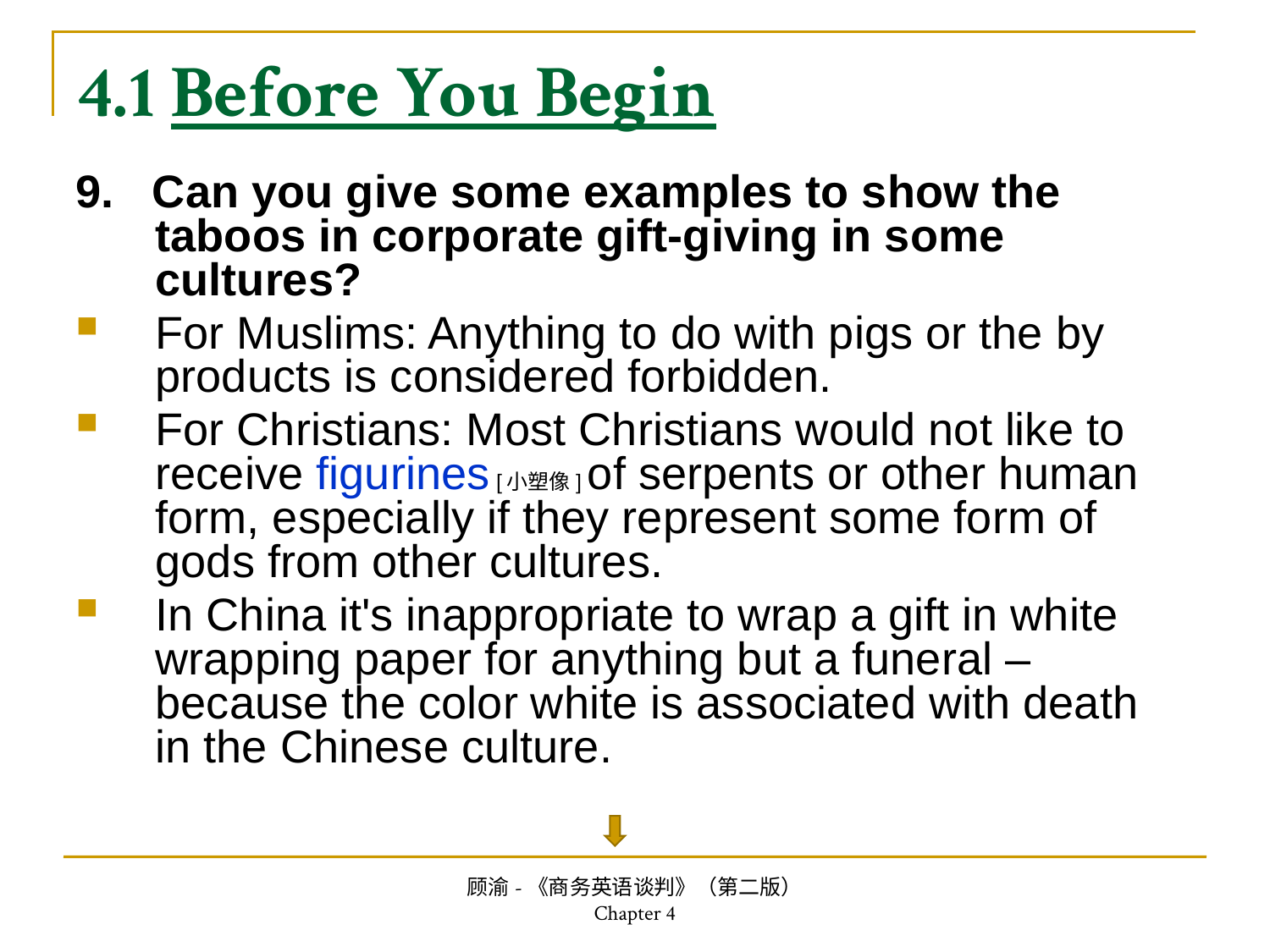

# 4.1 Before You Begin
9.   Can you give some examples to show the taboos in corporate gift-giving in some cultures?
For Muslims: Anything to do with pigs or the by products is considered forbidden.
For Christians: Most Christians would not like to receive figurines [小塑像] of serpents or other human form, especially if they represent some form of gods from other cultures.
In China it's inappropriate to wrap a gift in white wrapping paper for anything but a funeral – because the color white is associated with death in the Chinese culture.

11
顾渝-《商务英语谈判》（第二版） Chapter 4